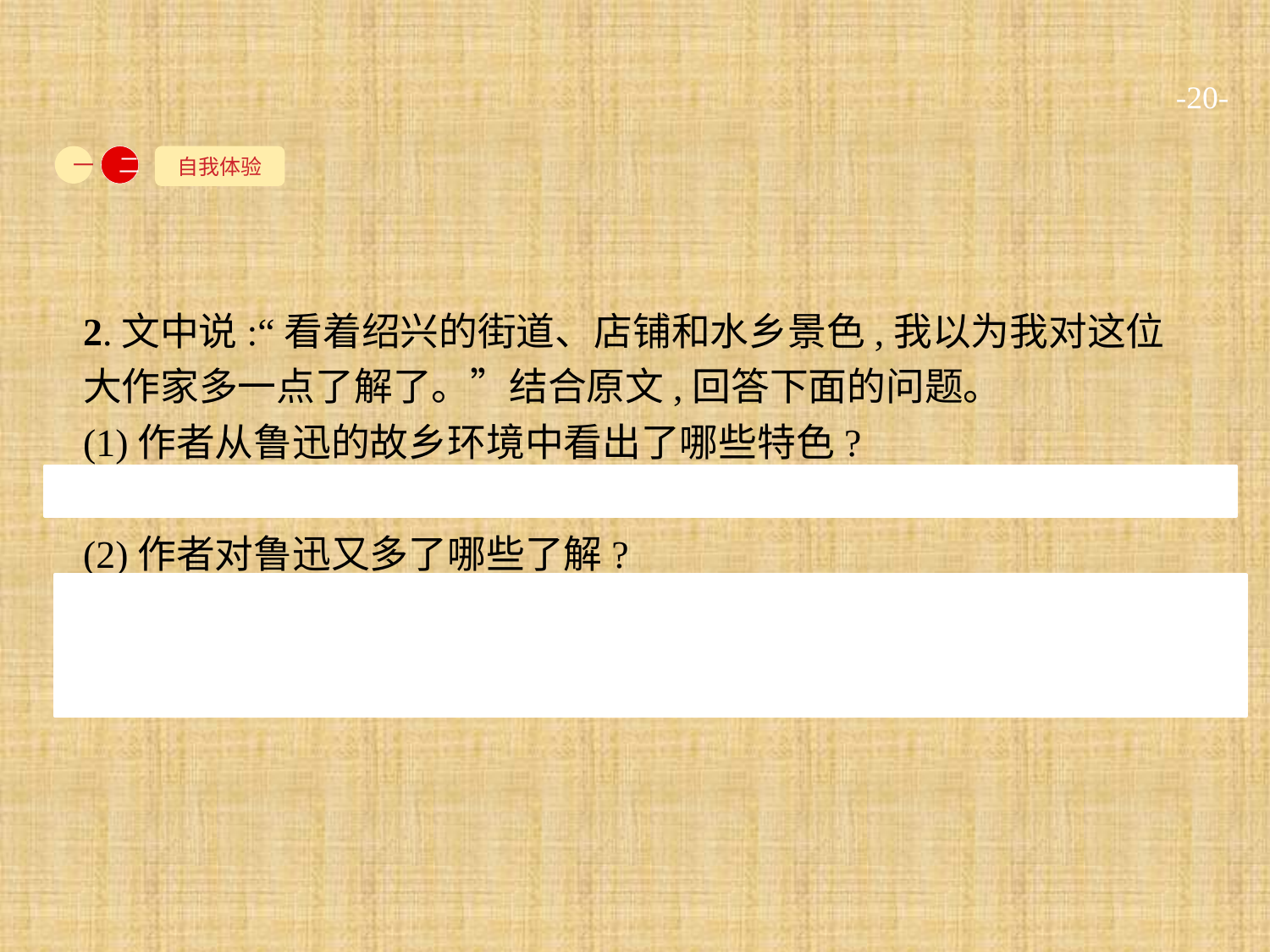

-20-
自我体验
一
二
2.文中说:“看着绍兴的街道、店铺和水乡景色,我以为我对这位大作家多一点了解了。”结合原文,回答下面的问题。
(1)作者从鲁迅的故乡环境中看出了哪些特色?
参考答案:色彩鲜明、谨严素净以及质朴温厚的特色。
(2)作者对鲁迅又多了哪些了解?
参考答案:要点一:鲁迅创作中即使最平常的叙述也富于感染力。要点二:鲁迅性格中既严格又不乏温情的一面。